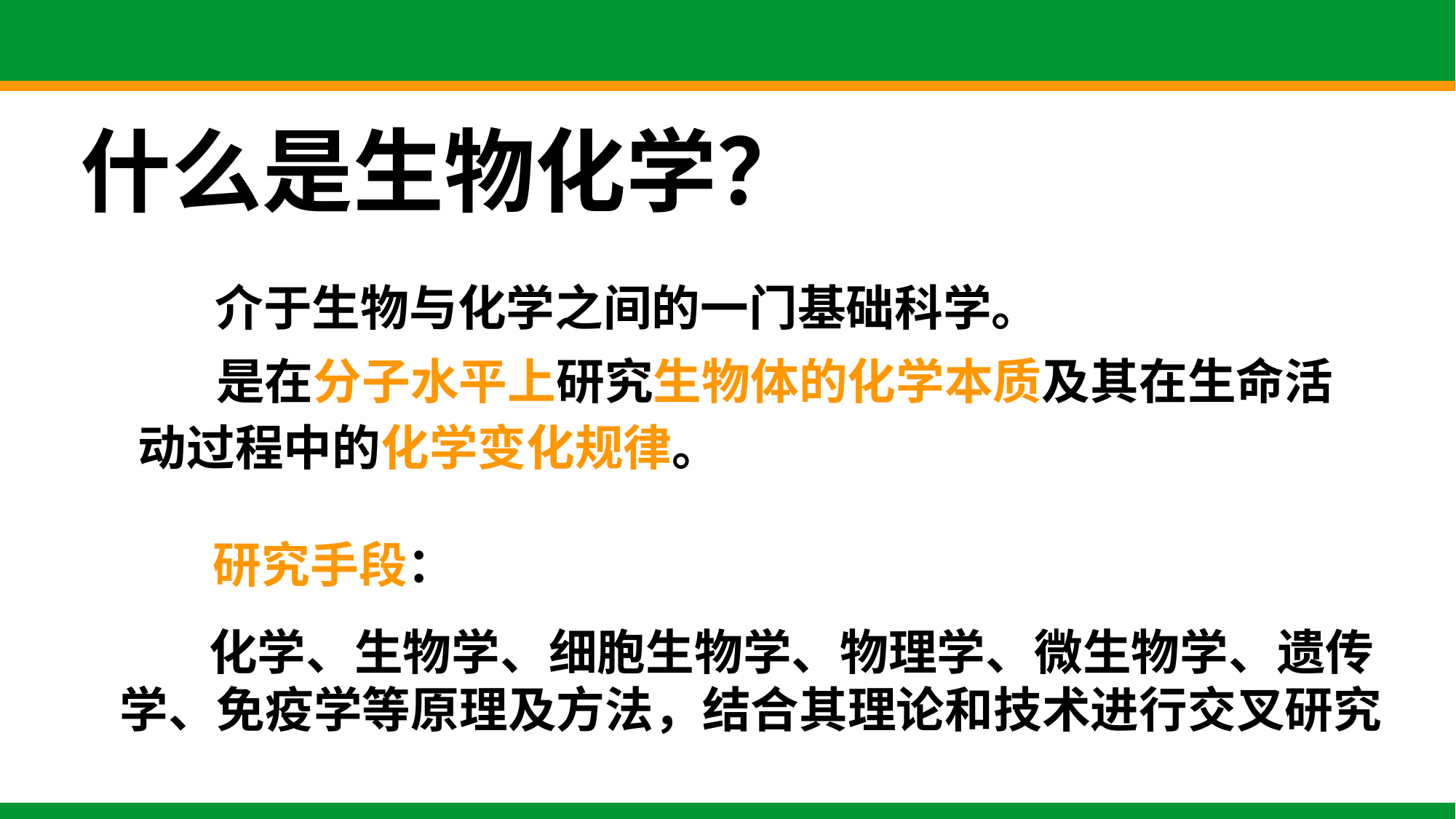

什么是生物化学？
      介于生物与化学之间的一门基础科学。
      是在分子水平上研究生物体的化学本质及其在生命活动过程中的化学变化规律。
      研究手段：
       化学、生物学、细胞生物学、物理学、微生物学、遗传学、免疫学等原理及方法，结合其理论和技术进行交叉研究